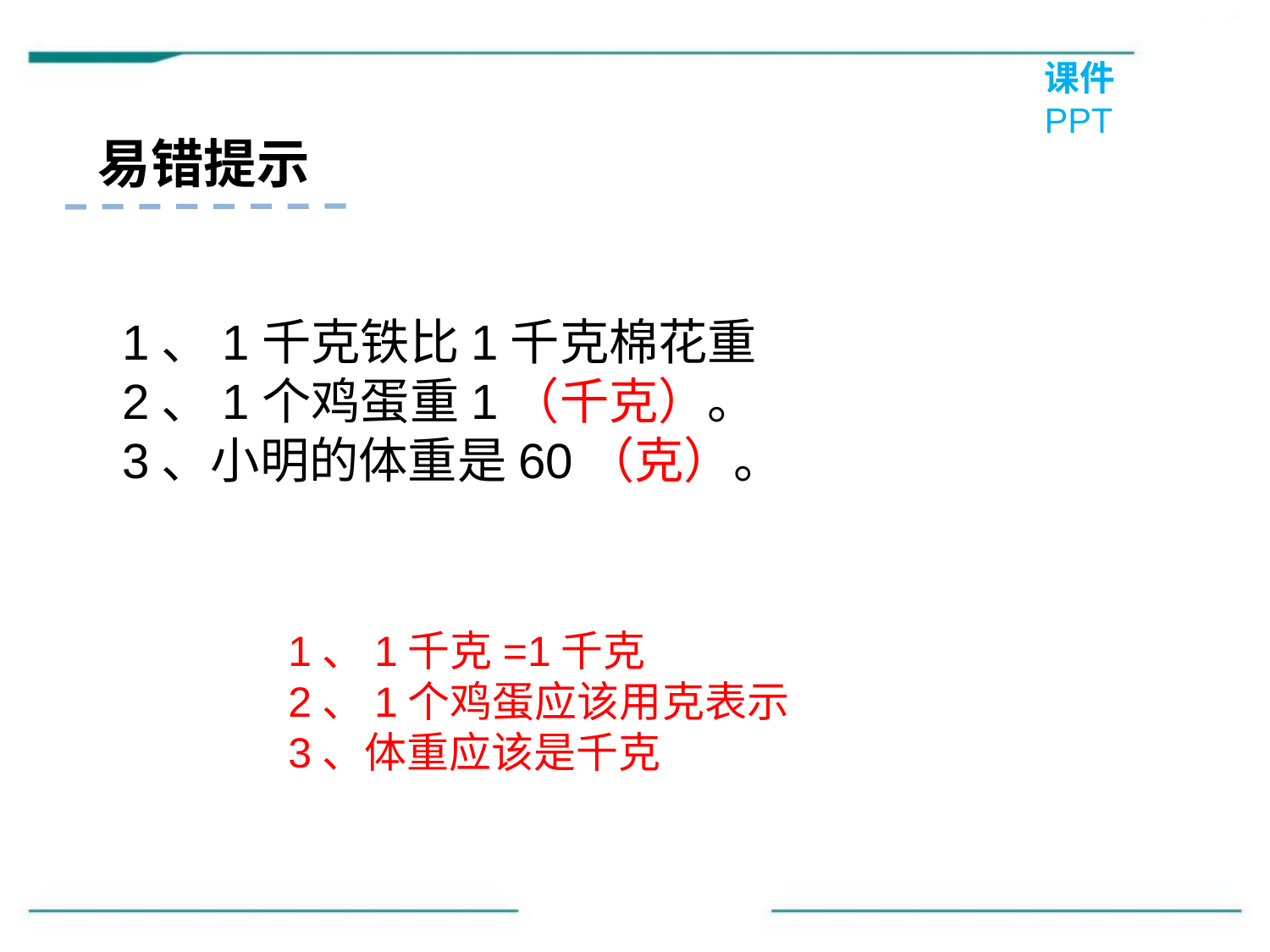

课件PPT
易错提示

1、1千克铁比1千克棉花重
2、1个鸡蛋重1（千克）。
3、小明的体重是60（克）。
1、1千克=1千克
2、1个鸡蛋应该用克表示
3、体重应该是千克